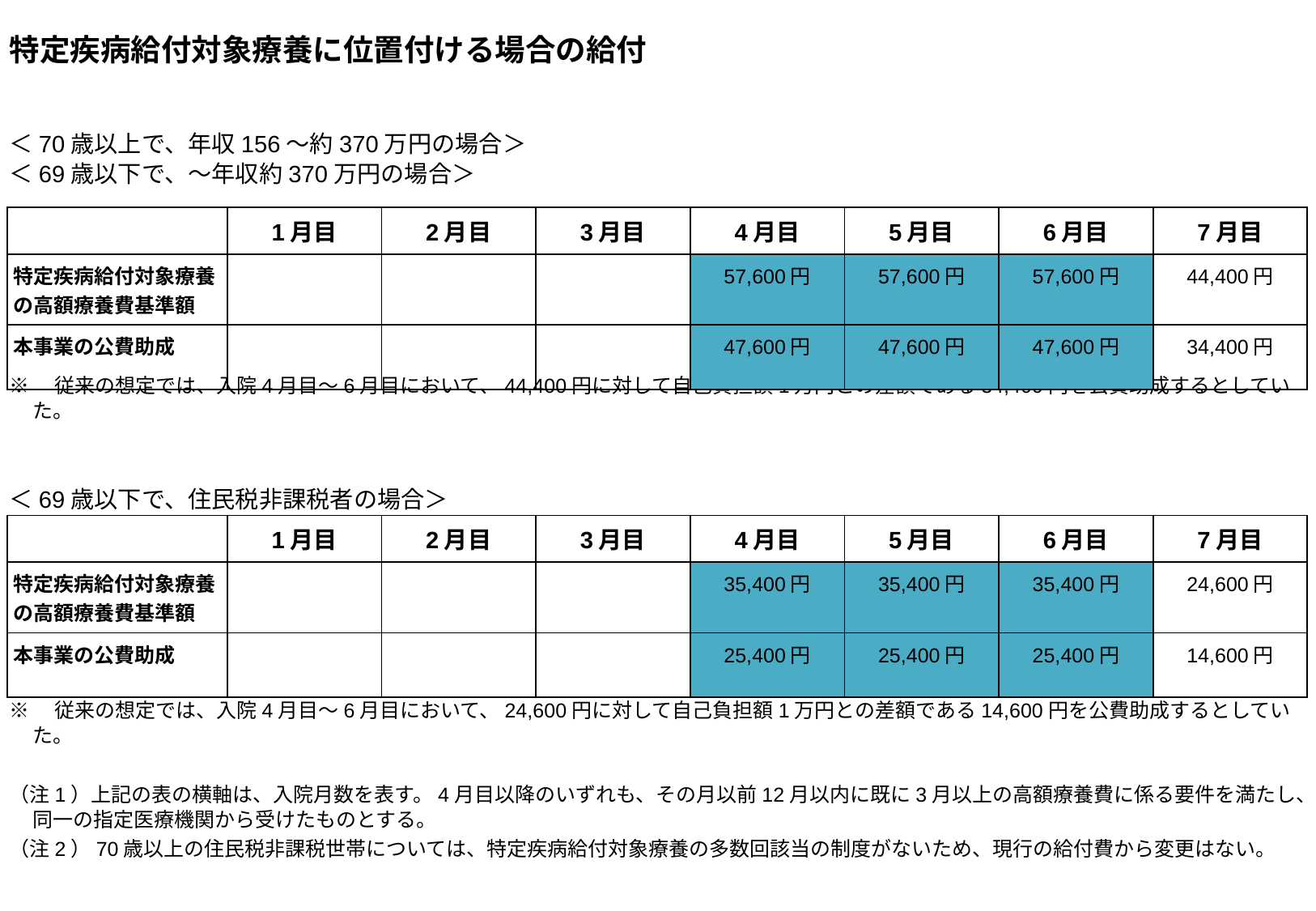

特定疾病給付対象療養に位置付ける場合の給付

＜70歳以上で、年収156～約370万円の場合＞
＜69歳以下で、～年収約370万円の場合＞

※　従来の想定では、入院4月目～6月目において、44,400円に対して自己負担額1万円との差額である34,400円を公費助成するとしていた。

＜69歳以下で、住民税非課税者の場合＞

※　従来の想定では、入院4月目～6月目において、24,600円に対して自己負担額1万円との差額である14,600円を公費助成するとしていた。

（注1）上記の表の横軸は、入院月数を表す。4月目以降のいずれも、その月以前12月以内に既に3月以上の高額療養費に係る要件を満たし、同一の指定医療機関から受けたものとする。
（注2）70歳以上の住民税非課税世帯については、特定疾病給付対象療養の多数回該当の制度がないため、現行の給付費から変更はない。

|  | 1月目 | 2月目 | 3月目 | 4月目 | 5月目 | 6月目 | 7月目 |
| --- | --- | --- | --- | --- | --- | --- | --- |
| 特定疾病給付対象療養の高額療養費基準額 |  |  |  | 57,600円 | 57,600円 | 57,600円 | 44,400円 |
| 本事業の公費助成 |  |  |  | 47,600円 | 47,600円 | 47,600円 | 34,400円 |
|  | 1月目 | 2月目 | 3月目 | 4月目 | 5月目 | 6月目 | 7月目 |
| --- | --- | --- | --- | --- | --- | --- | --- |
| 特定疾病給付対象療養の高額療養費基準額 |  |  |  | 35,400円 | 35,400円 | 35,400円 | 24,600円 |
| 本事業の公費助成 |  |  |  | 25,400円 | 25,400円 | 25,400円 | 14,600円 |